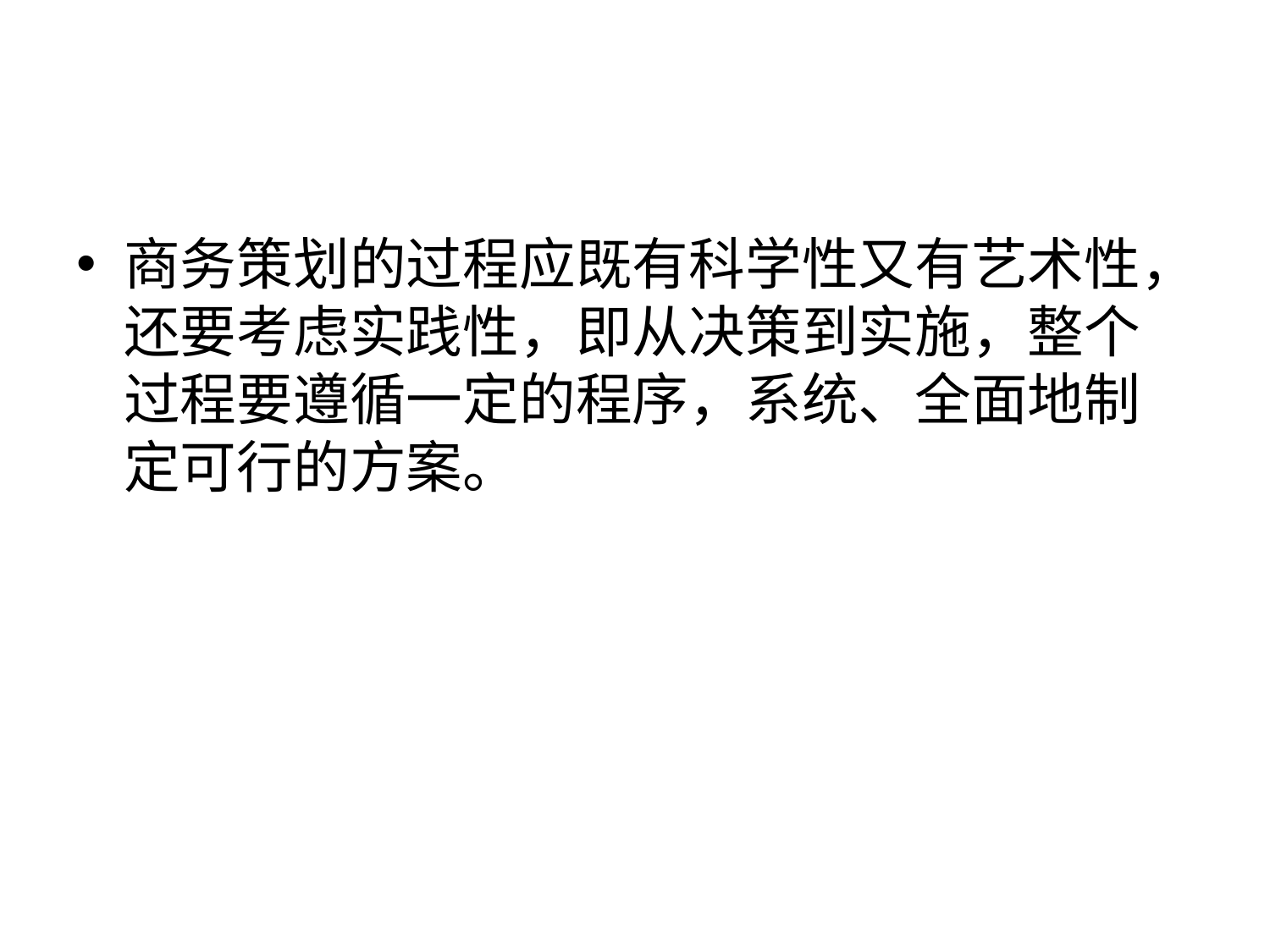

#
商务策划的过程应既有科学性又有艺术性，还要考虑实践性，即从决策到实施，整个过程要遵循一定的程序，系统、全面地制定可行的方案。